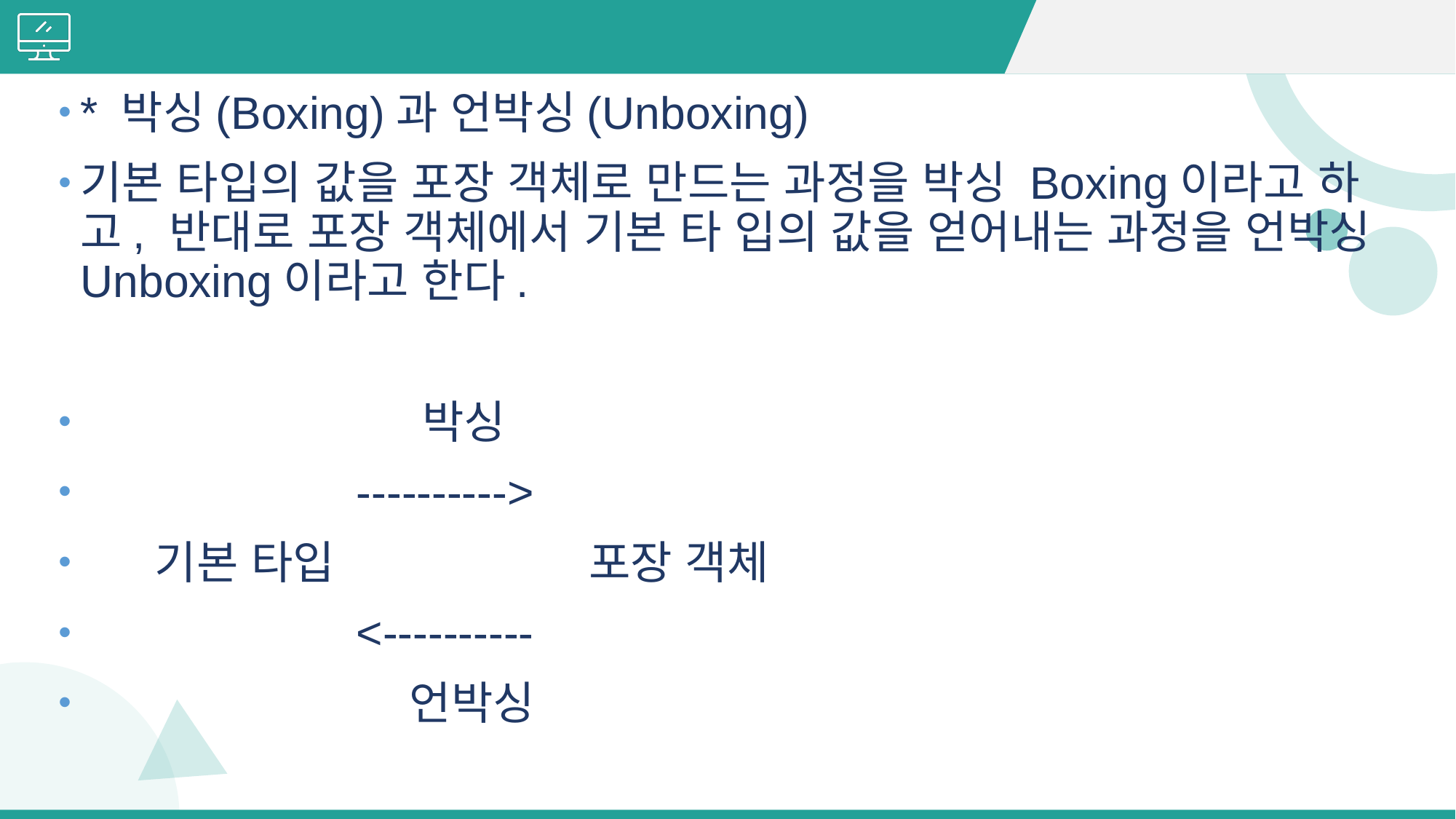

#
* 박싱(Boxing)과 언박싱(Unboxing)
기본 타입의 값을 포장 객체로 만드는 과정을 박싱 Boxing이라고 하고, 반대로 포장 객체에서 기본 타 입의 값을 얻어내는 과정을 언박싱 Unboxing이라고 한다.

                          박싱
                      ---------->
     기본 타입                    포장 객체
                      <----------
                         언박싱